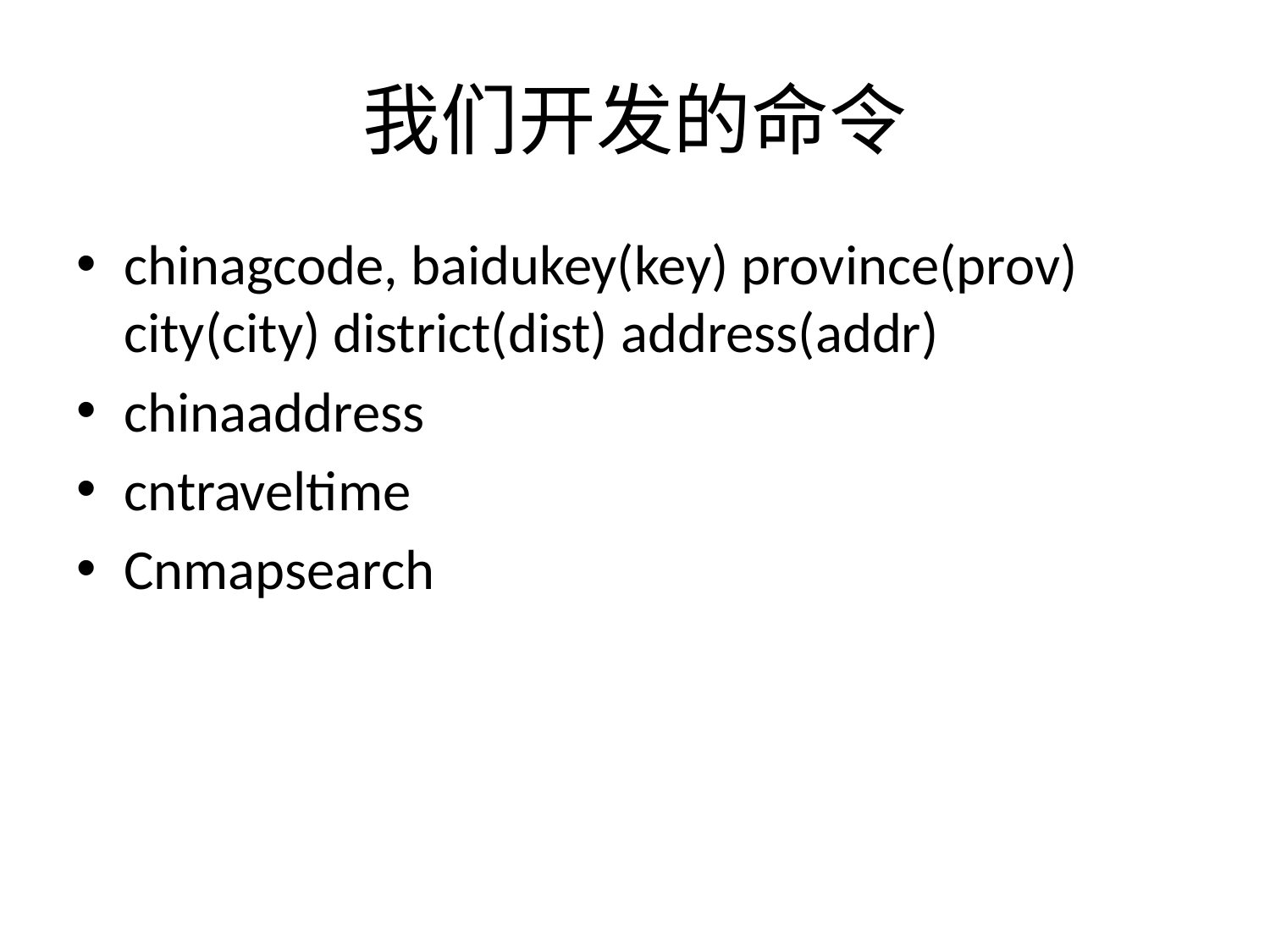

# 我们开发的命令
chinagcode, baidukey(key) province(prov) city(city) district(dist) address(addr)
chinaaddress
cntraveltime
Cnmapsearch